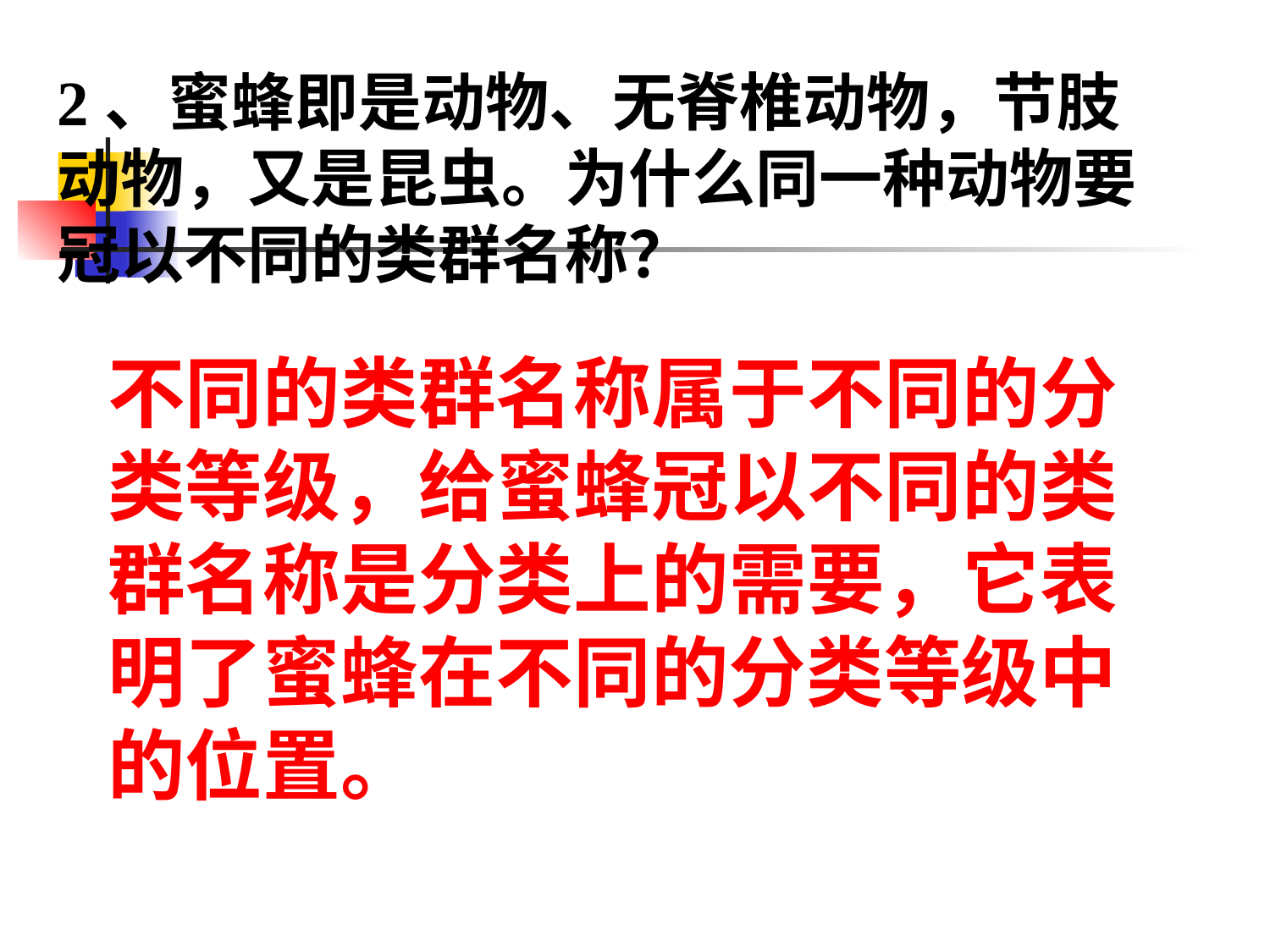

2、蜜蜂即是动物、无脊椎动物，节肢动物，又是昆虫。为什么同一种动物要冠以不同的类群名称？
不同的类群名称属于不同的分类等级，给蜜蜂冠以不同的类群名称是分类上的需要，它表明了蜜蜂在不同的分类等级中的位置。